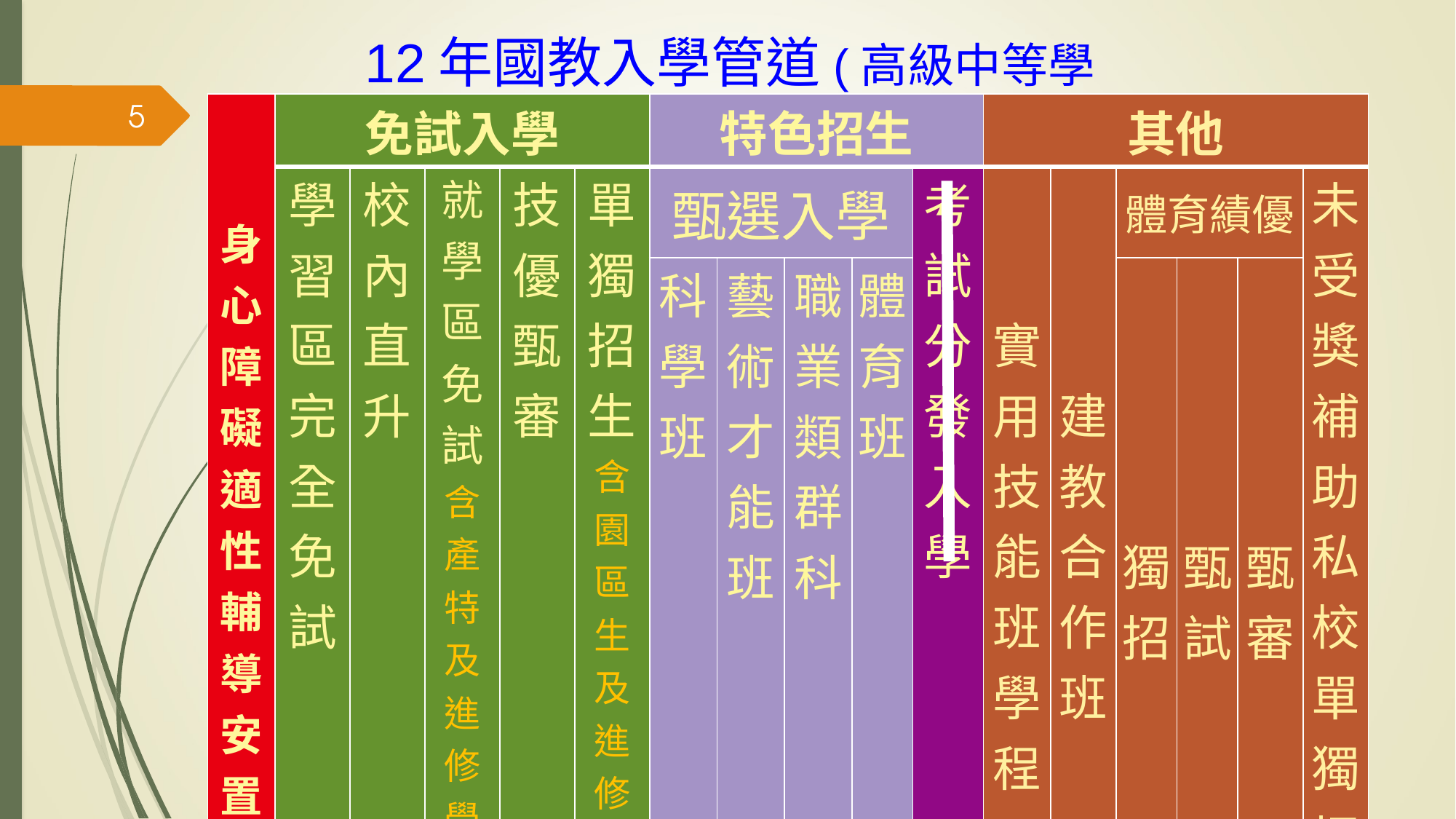

# 12年國教入學管道(高級中等學校)
5
| 身心障礙適性輔導安置 | 免試入學 |  |  |  |  | 特色招生 |  |  |  |  | 其他 |  |  |  |  |  |
| --- | --- | --- | --- | --- | --- | --- | --- | --- | --- | --- | --- | --- | --- | --- | --- | --- |
|  | 學習區完全免試 | 校內直升 | 就學區免試 含產特 及 進修學校 | 技優甄審 | 單獨招生 含園區生及進修學校 | 甄選入學 |  |  |  | 考試分發入學 | 實用技能班 學程 | 建教合作班 | 體育績優 |  |  | 未受獎補助私校單獨招生 |
|  |  |  |  |  |  | 科學班 | 藝術才能班 | 職業類群科 | 體育班 |  |  |  | 獨招 | 甄試 | 甄審 |  |